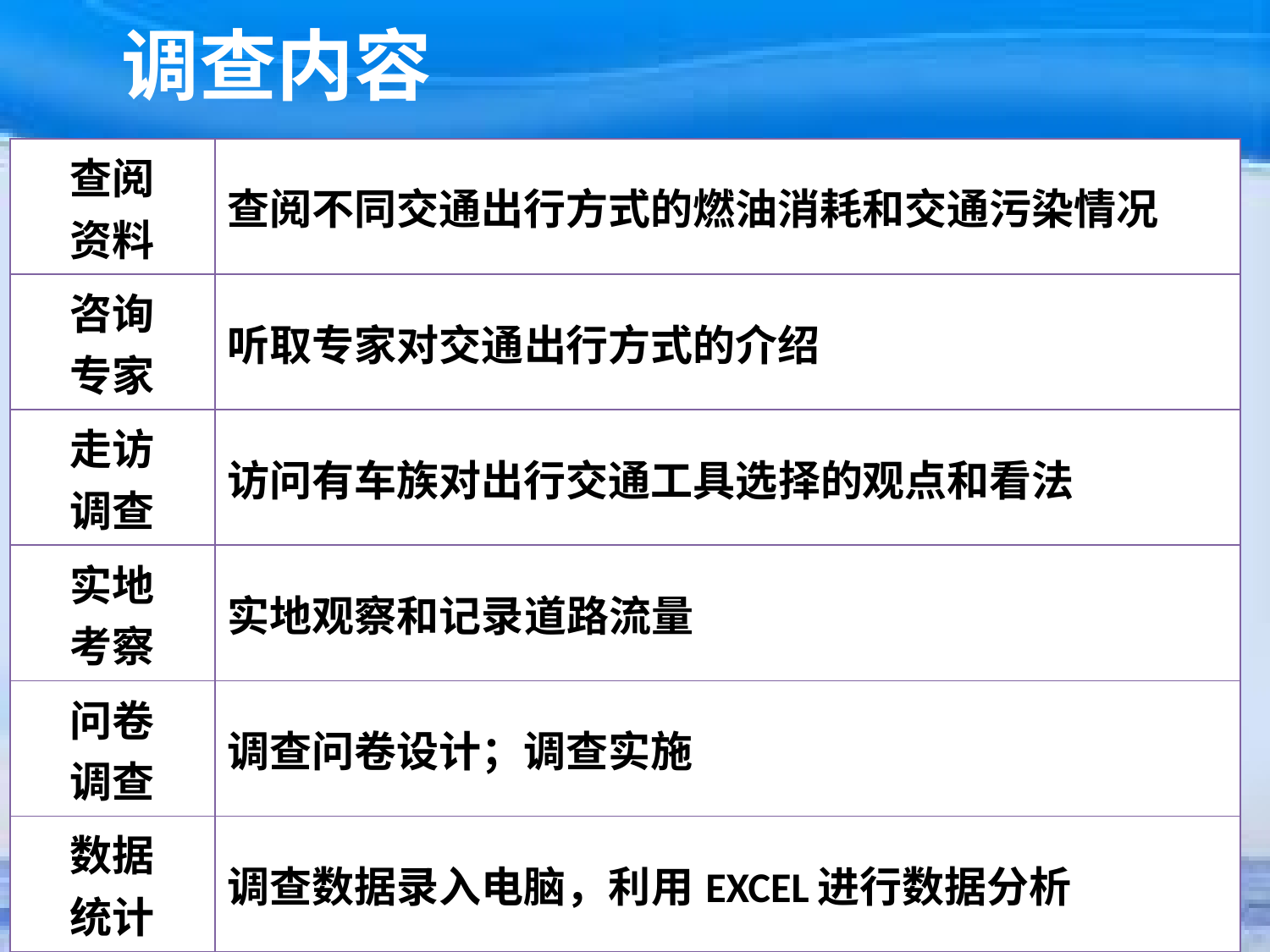

调查内容
| 查阅 资料 | 查阅不同交通出行方式的燃油消耗和交通污染情况 |
| --- | --- |
| 咨询 专家 | 听取专家对交通出行方式的介绍 |
| 走访 调查 | 访问有车族对出行交通工具选择的观点和看法 |
| 实地 考察 | 实地观察和记录道路流量 |
| 问卷 调查 | 调查问卷设计；调查实施 |
| 数据 统计 | 调查数据录入电脑，利用EXCEL进行数据分析 |